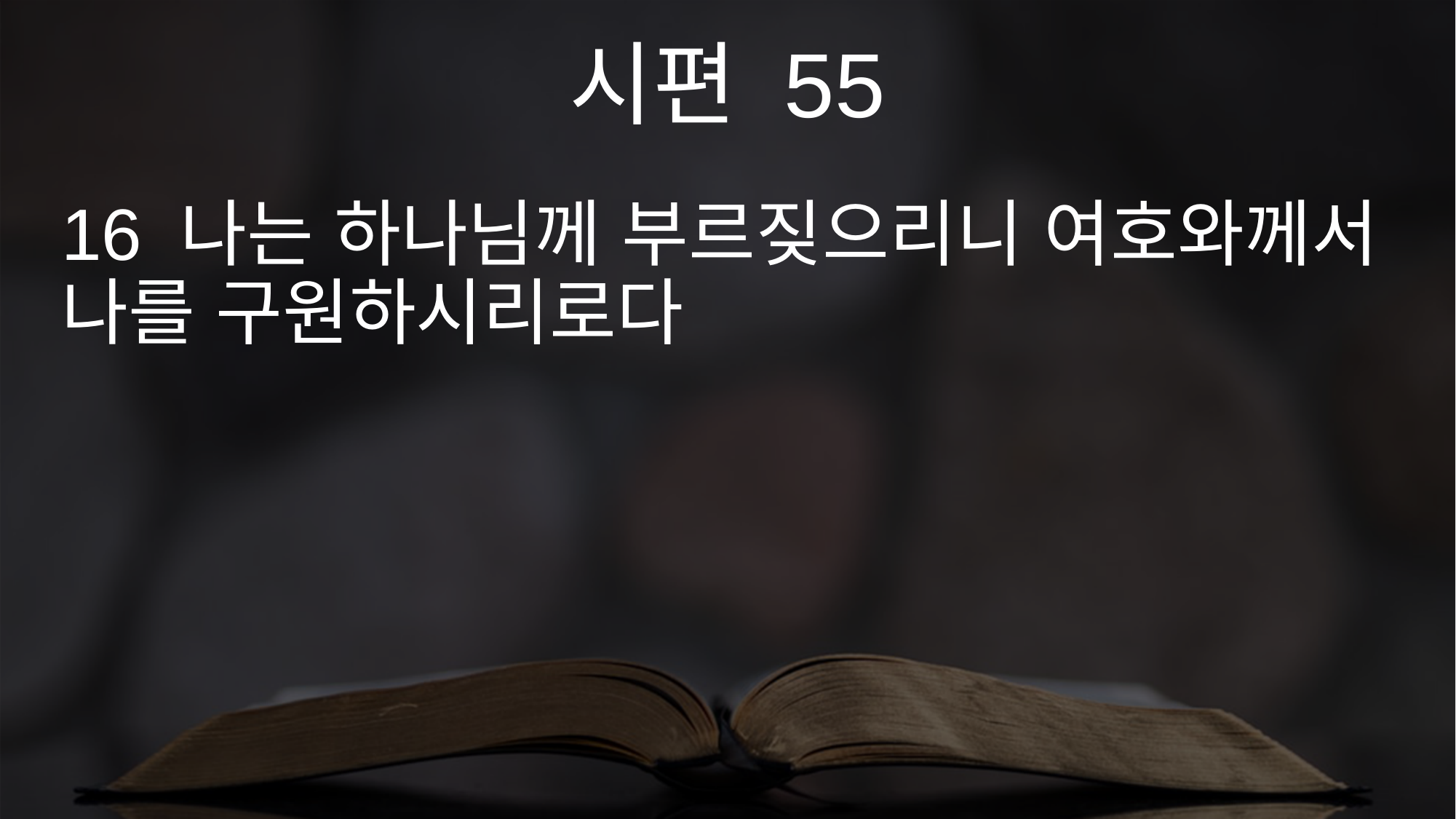

시편 55
16 나는 하나님께 부르짖으리니 여호와께서 나를 구원하시리로다